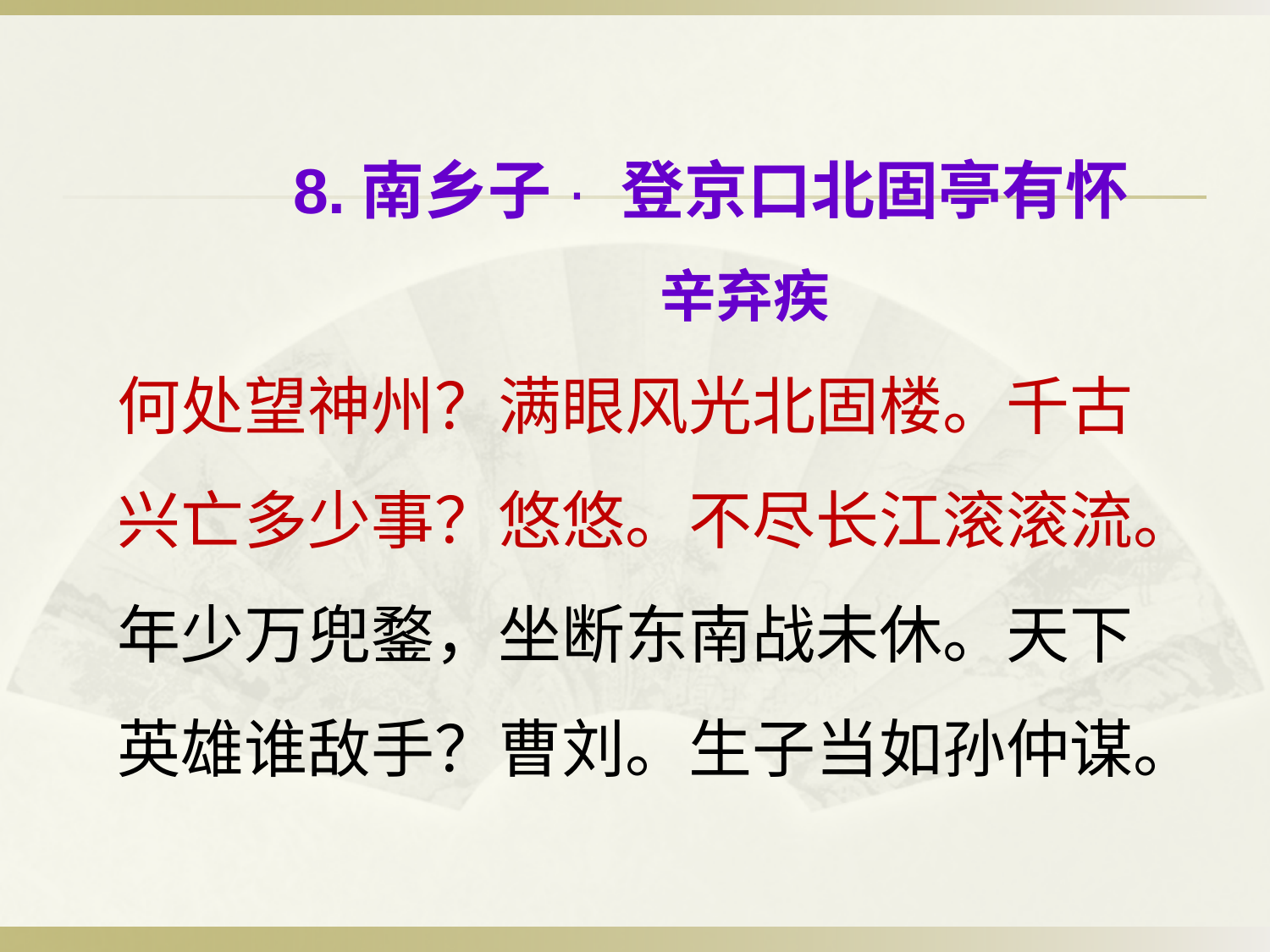

8.南乡子· 登京口北固亭有怀
                                         辛弃疾
何处望神州？满眼风光北固楼。千古兴亡多少事？悠悠。不尽长江滚滚流。年少万兜鍪，坐断东南战未休。天下英雄谁敌手？曹刘。生子当如孙仲谋。